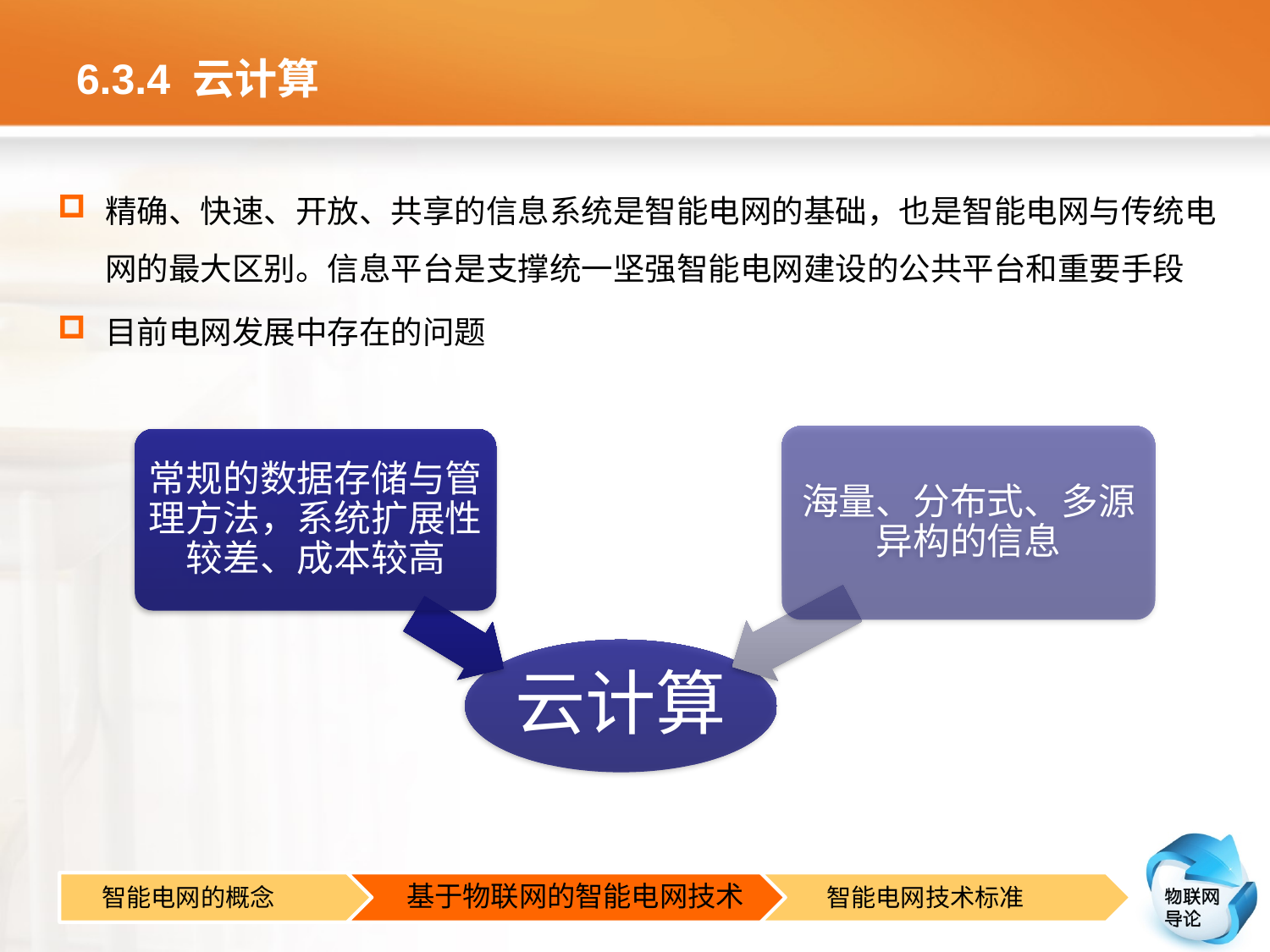

# 6.3.4 云计算
精确、快速、开放、共享的信息系统是智能电网的基础，也是智能电网与传统电网的最大区别。信息平台是支撑统一坚强智能电网建设的公共平台和重要手段
目前电网发展中存在的问题

云计算
常规的数据存储与管理方法，系统扩展性较差、成本较高
海量、分布式、多源异构的信息